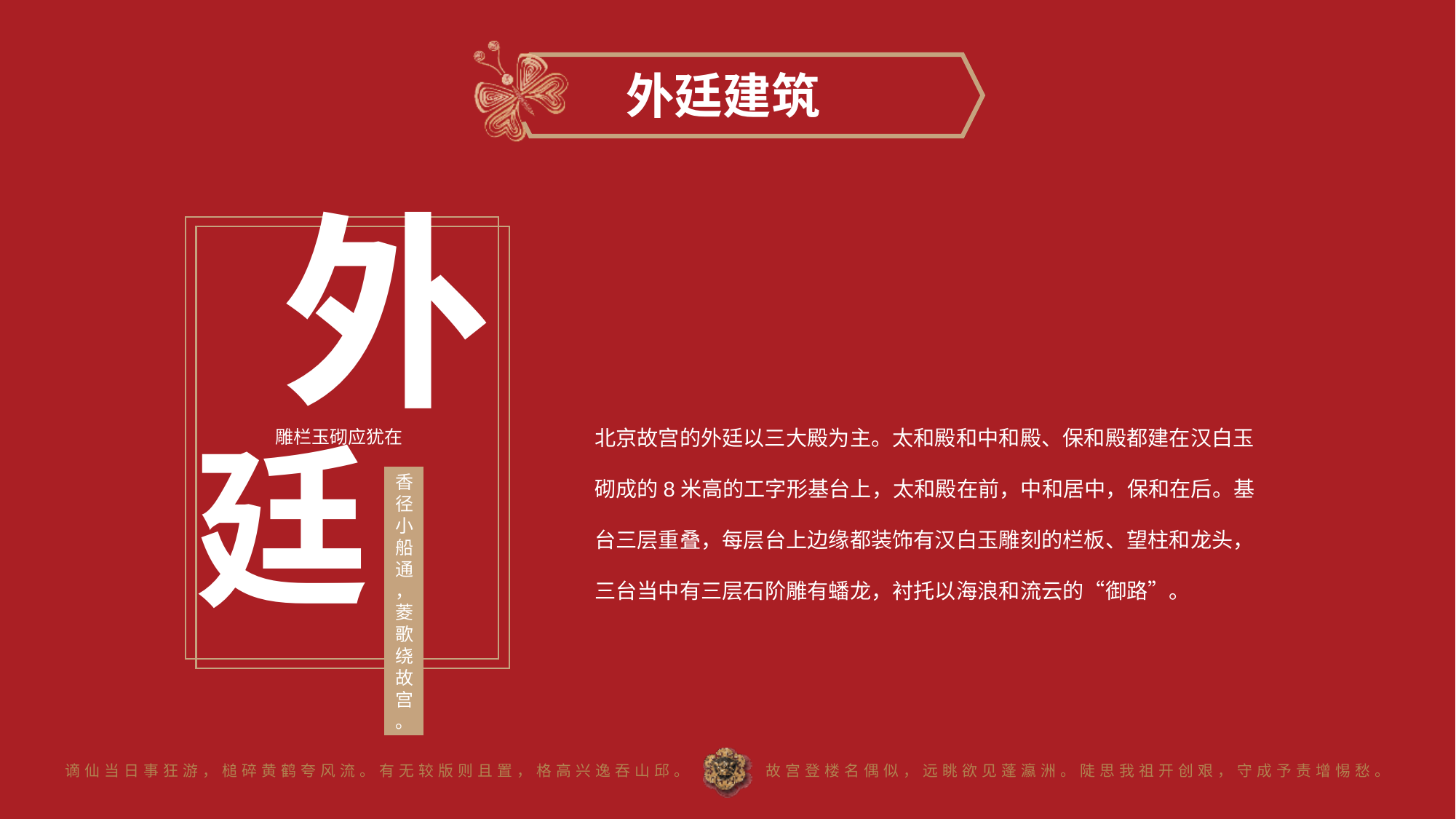

外廷建筑
外

廷
雕栏玉砌应犹在
香径小船通，菱歌绕故宫。
北京故宫的外廷以三大殿为主。太和殿和中和殿、保和殿都建在汉白玉砌成的8米高的工字形基台上，太和殿在前，中和居中，保和在后。基台三层重叠，每层台上边缘都装饰有汉白玉雕刻的栏板、望柱和龙头，三台当中有三层石阶雕有蟠龙，衬托以海浪和流云的“御路”。